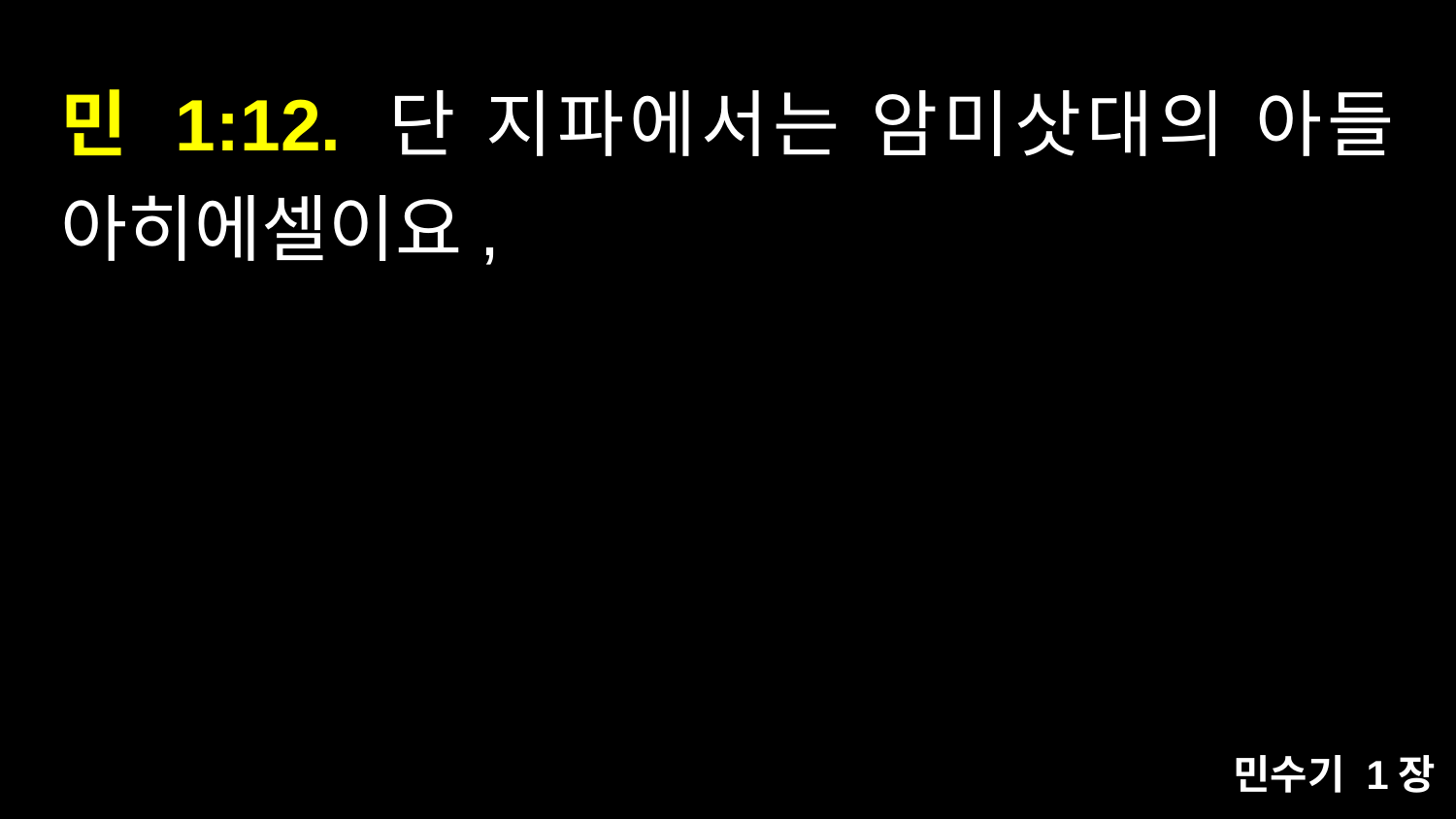

# 민 1:12. 단 지파에서는 암미삿대의 아들 아히에셀이요,
민수기 1장